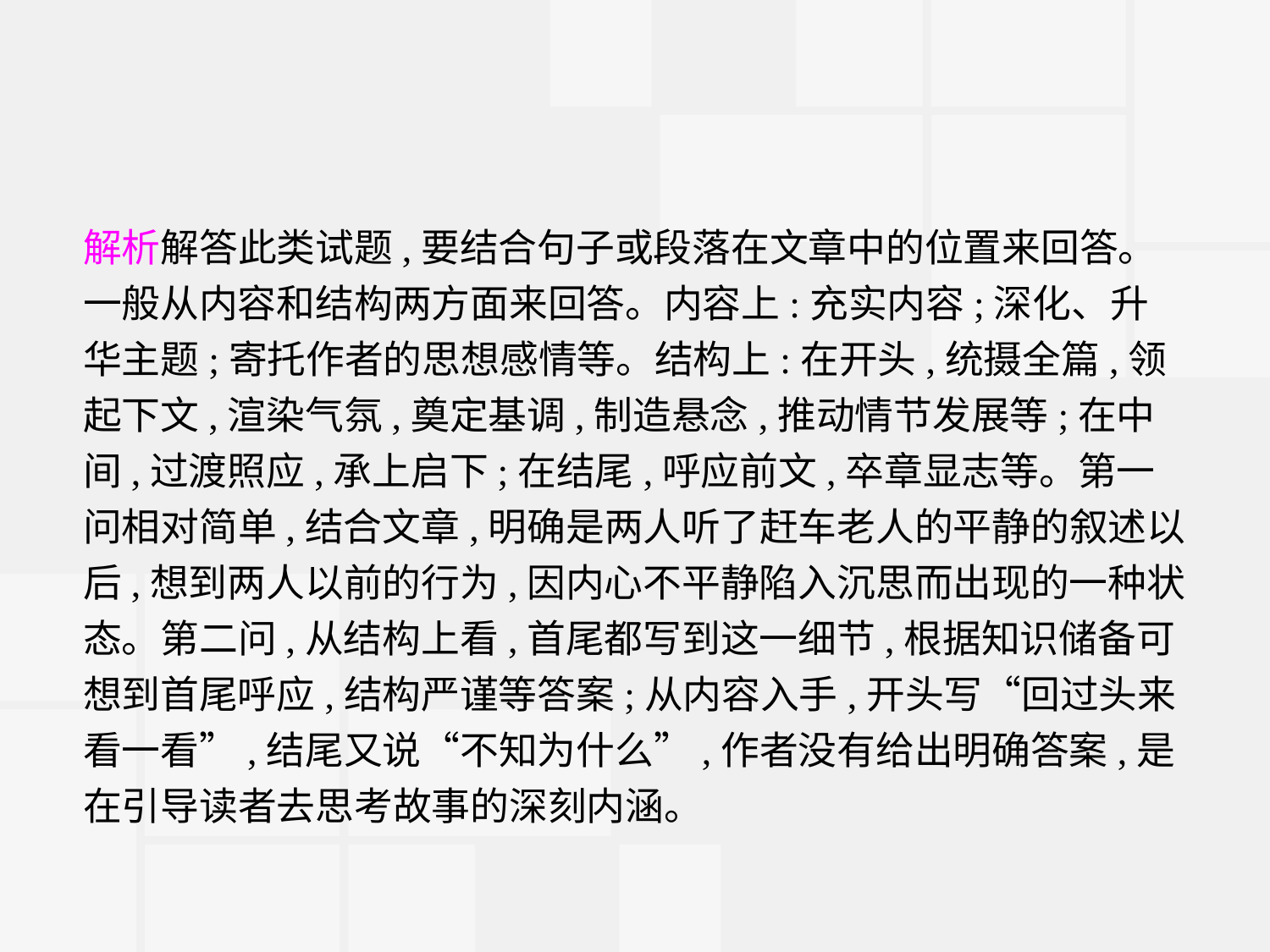

解析解答此类试题,要结合句子或段落在文章中的位置来回答。一般从内容和结构两方面来回答。内容上:充实内容;深化、升华主题;寄托作者的思想感情等。结构上:在开头,统摄全篇,领起下文,渲染气氛,奠定基调,制造悬念,推动情节发展等;在中间,过渡照应,承上启下;在结尾,呼应前文,卒章显志等。第一问相对简单,结合文章,明确是两人听了赶车老人的平静的叙述以后,想到两人以前的行为,因内心不平静陷入沉思而出现的一种状态。第二问,从结构上看,首尾都写到这一细节,根据知识储备可想到首尾呼应,结构严谨等答案;从内容入手,开头写“回过头来看一看”,结尾又说“不知为什么”,作者没有给出明确答案,是在引导读者去思考故事的深刻内涵。